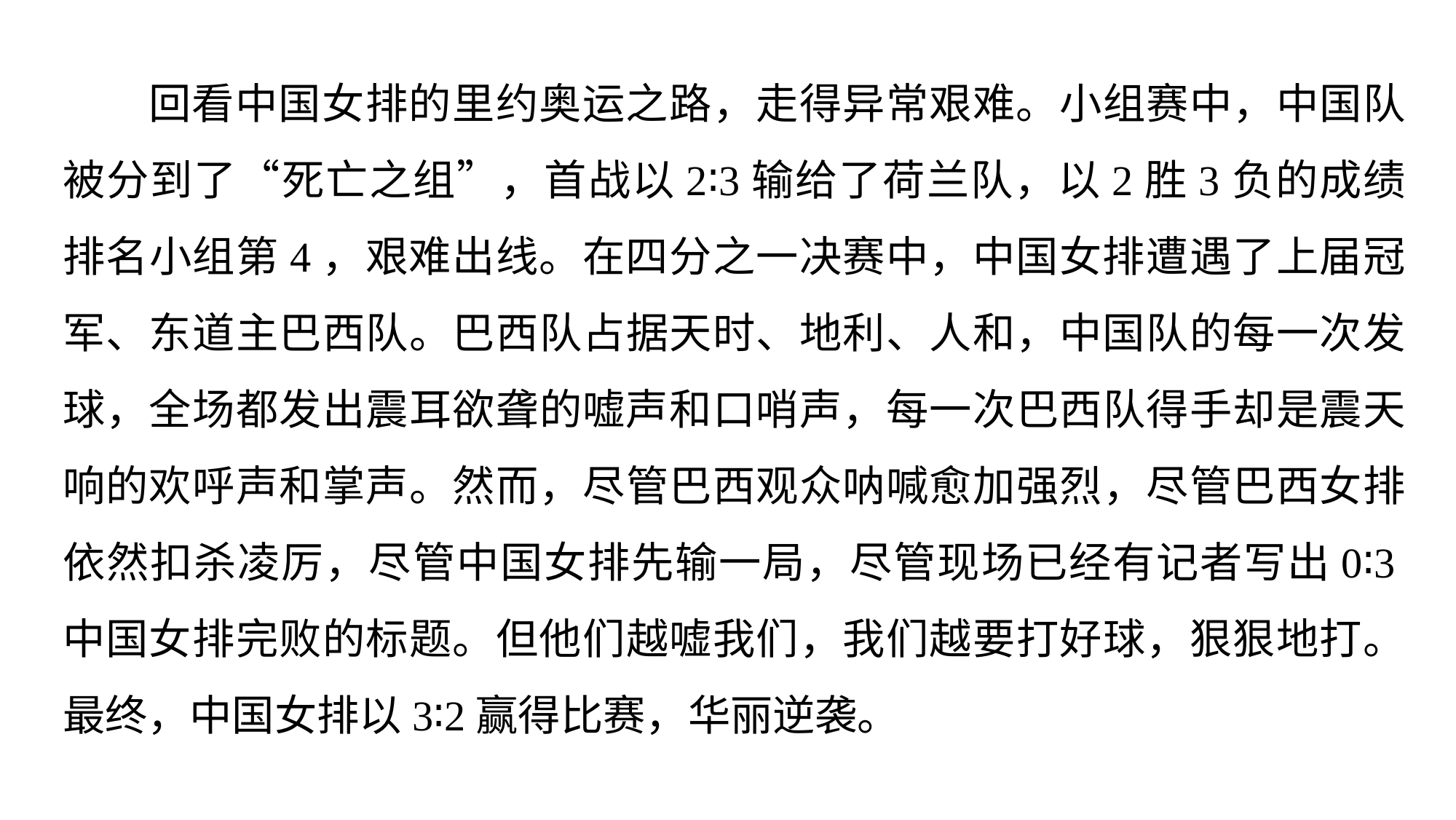

回看中国女排的里约奥运之路，走得异常艰难。小组赛中，中国队被分到了“死亡之组”，首战以2∶3输给了荷兰队，以2胜3负的成绩排名小组第4，艰难出线。在四分之一决赛中，中国女排遭遇了上届冠军、东道主巴西队。巴西队占据天时、地利、人和，中国队的每一次发球，全场都发出震耳欲聋的嘘声和口哨声，每一次巴西队得手却是震天响的欢呼声和掌声。然而，尽管巴西观众呐喊愈加强烈，尽管巴西女排依然扣杀凌厉，尽管中国女排先输一局，尽管现场已经有记者写出0∶3中国女排完败的标题。但他们越嘘我们，我们越要打好球，狠狠地打。最终，中国女排以3∶2赢得比赛，华丽逆袭。